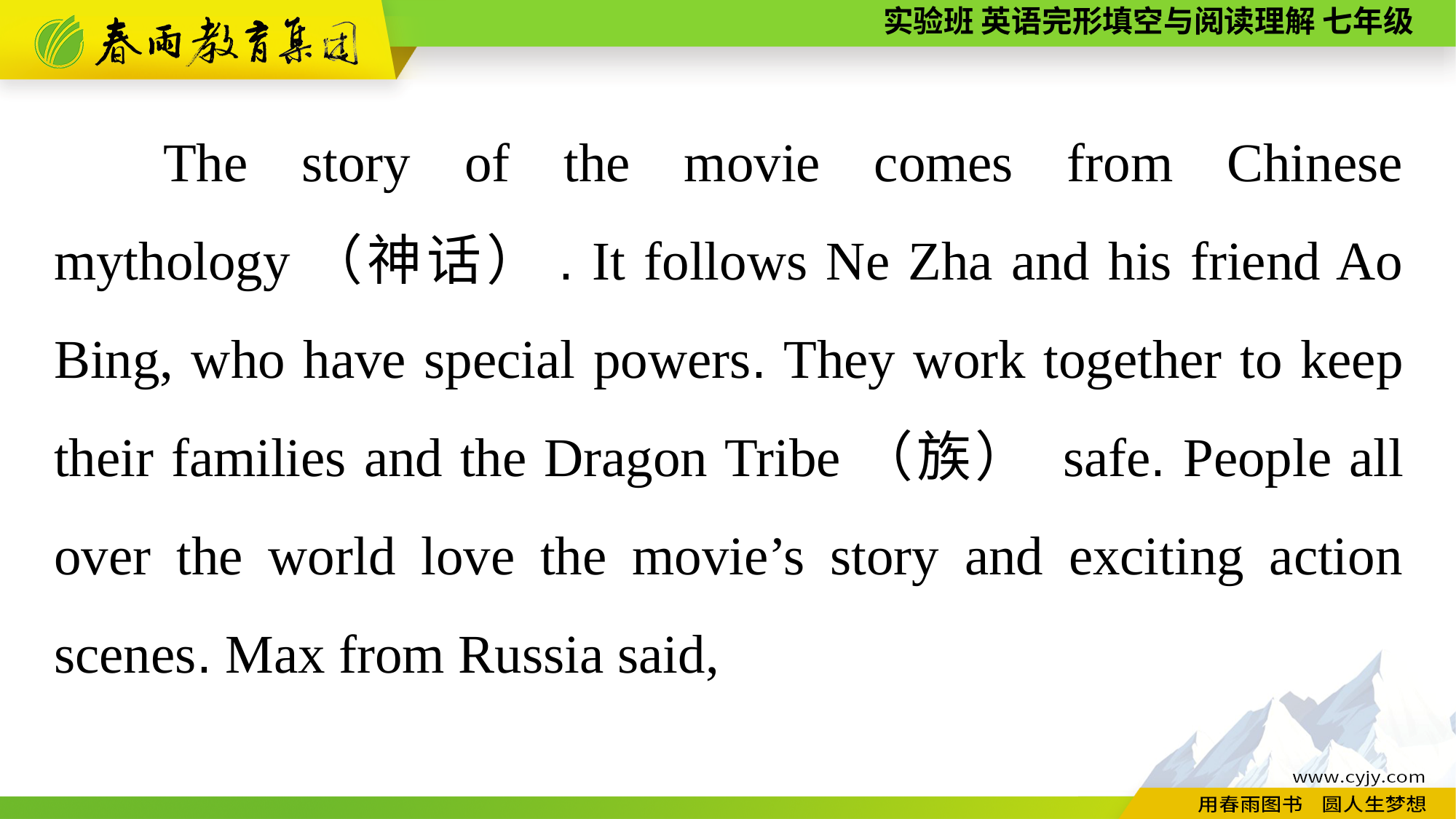

The story of the movie comes from Chinese mythology（神话）. It follows Ne Zha and his friend Ao Bing, who have special powers. They work together to keep their families and the Dragon Tribe（族） safe. People all over the world love the movie’s story and exciting action scenes. Max from Russia said,